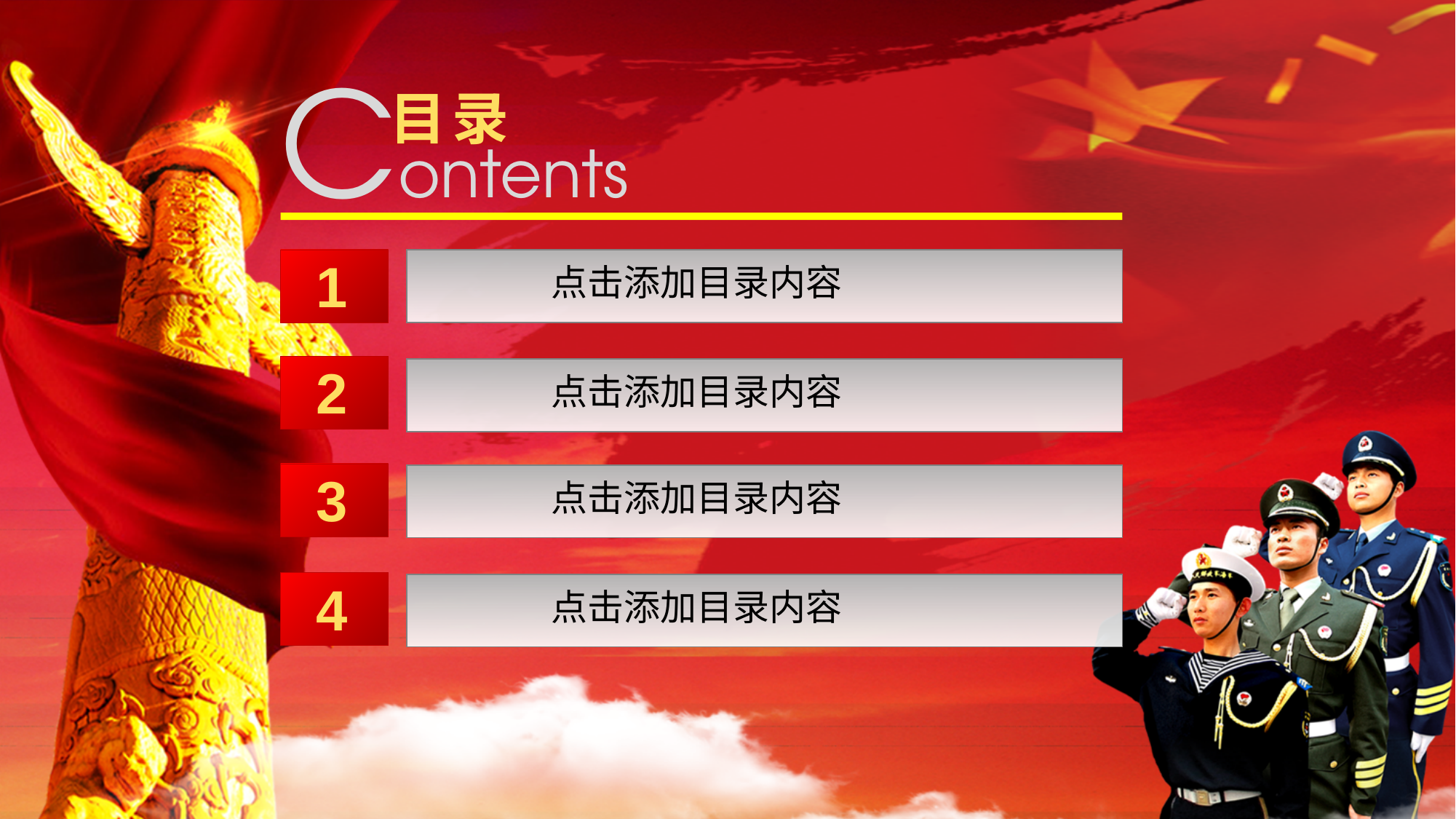

Contents
目录

1

点击添加目录内容
2

点击添加目录内容
3

点击添加目录内容
4

点击添加目录内容